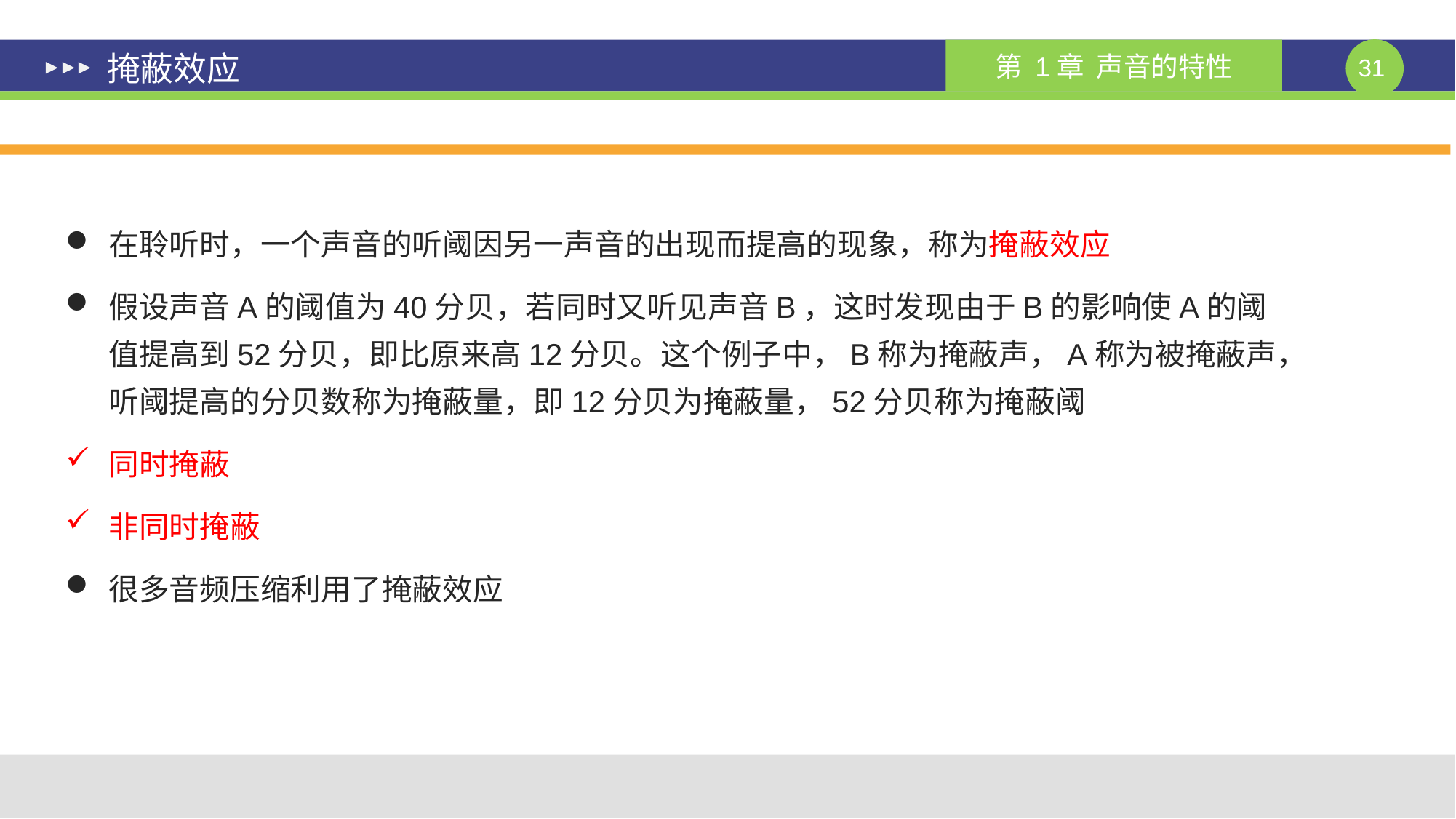

# 掩蔽效应

在聆听时，一个声音的听阈因另一声音的出现而提高的现象，称为掩蔽效应
假设声音A的阈值为40分贝，若同时又听见声音B，这时发现由于B的影响使A的阈值提高到52分贝，即比原来高12分贝。这个例子中，B称为掩蔽声，A称为被掩蔽声，听阈提高的分贝数称为掩蔽量，即12分贝为掩蔽量，52分贝称为掩蔽阈
同时掩蔽
非同时掩蔽
很多音频压缩利用了掩蔽效应